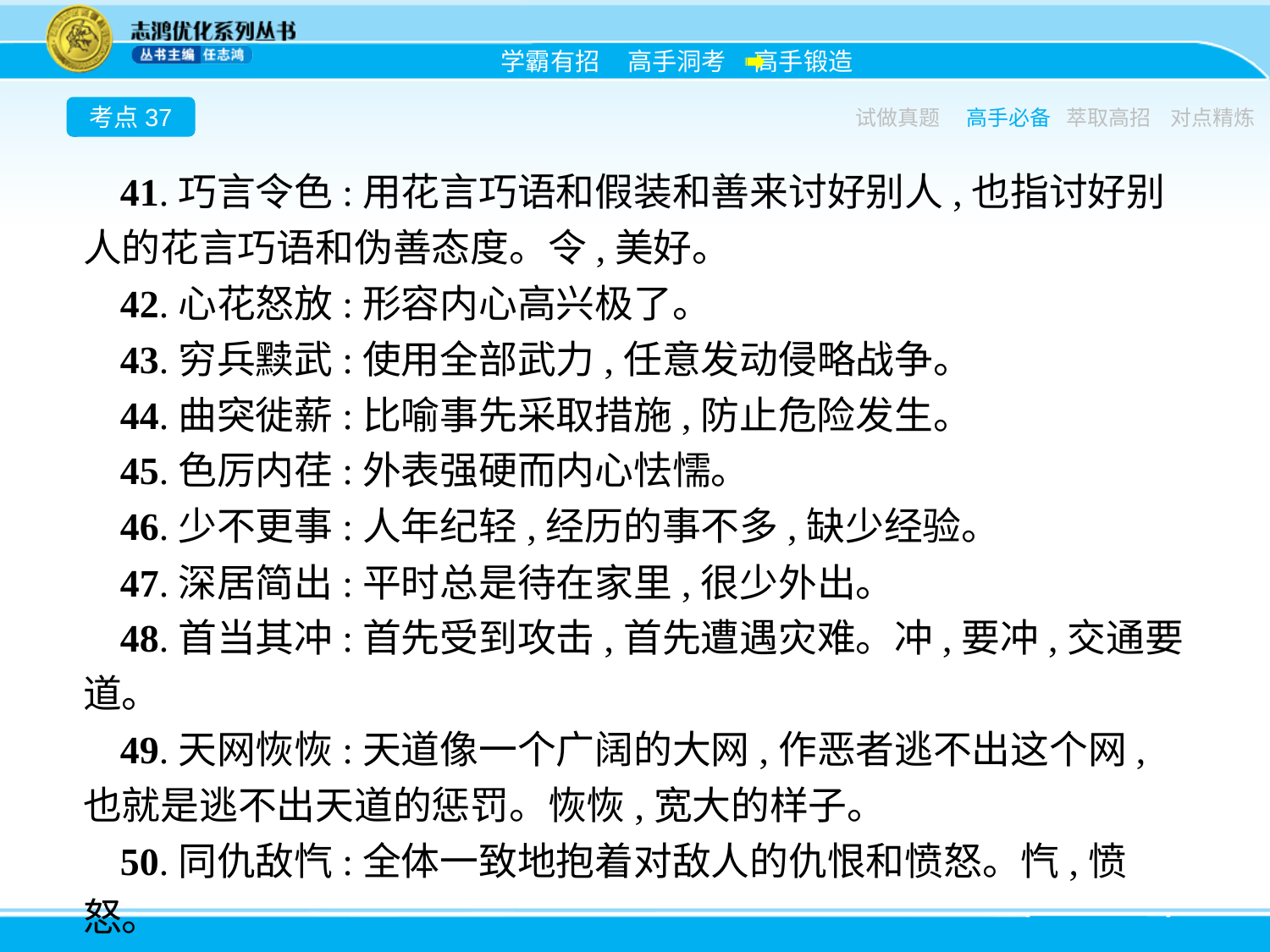

考点37
试做真题
高手必备
萃取高招
对点精炼
41.巧言令色:用花言巧语和假装和善来讨好别人,也指讨好别人的花言巧语和伪善态度。令,美好。
42.心花怒放:形容内心高兴极了。
43.穷兵黩武:使用全部武力,任意发动侵略战争。
44.曲突徙薪:比喻事先采取措施,防止危险发生。
45.色厉内荏:外表强硬而内心怯懦。
46.少不更事:人年纪轻,经历的事不多,缺少经验。
47.深居简出:平时总是待在家里,很少外出。
48.首当其冲:首先受到攻击,首先遭遇灾难。冲,要冲,交通要道。
49.天网恢恢:天道像一个广阔的大网,作恶者逃不出这个网,也就是逃不出天道的惩罚。恢恢,宽大的样子。
50.同仇敌忾:全体一致地抱着对敌人的仇恨和愤怒。忾,愤怒。